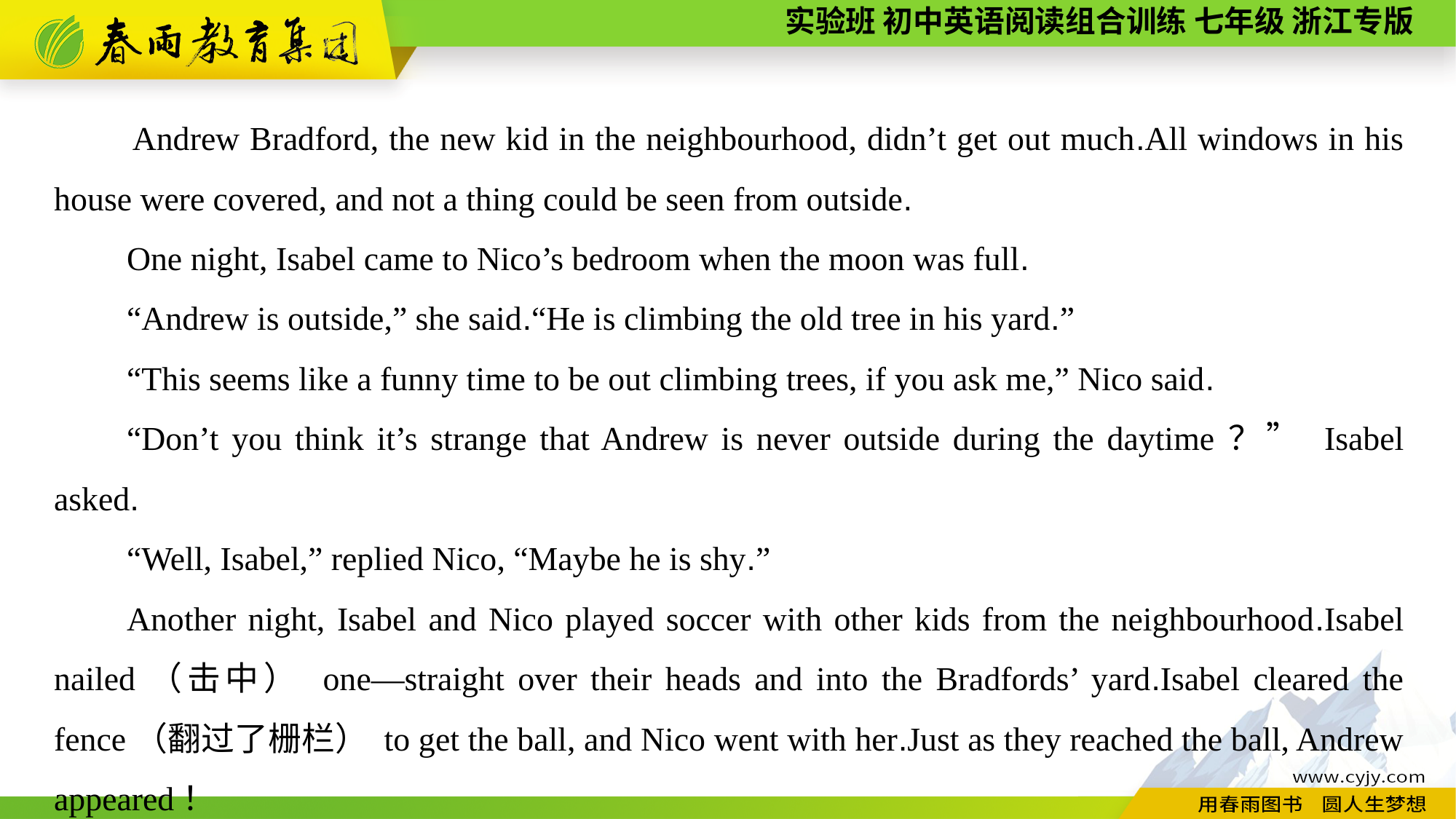

Andrew Bradford, the new kid in the neighbourhood, didn’t get out much.All windows in his house were covered, and not a thing could be seen from outside.
One night, Isabel came to Nico’s bedroom when the moon was full.
“Andrew is outside,” she said.“He is climbing the old tree in his yard.”
“This seems like a funny time to be out climbing trees, if you ask me,” Nico said.
“Don’t you think it’s strange that Andrew is never outside during the daytime？” Isabel asked.
“Well, Isabel,” replied Nico, “Maybe he is shy.”
Another night, Isabel and Nico played soccer with other kids from the neighbourhood.Isabel nailed（击中） one—straight over their heads and into the Bradfords’ yard.Isabel cleared the fence（翻过了栅栏） to get the ball, and Nico went with her.Just as they reached the ball, Andrew appeared！